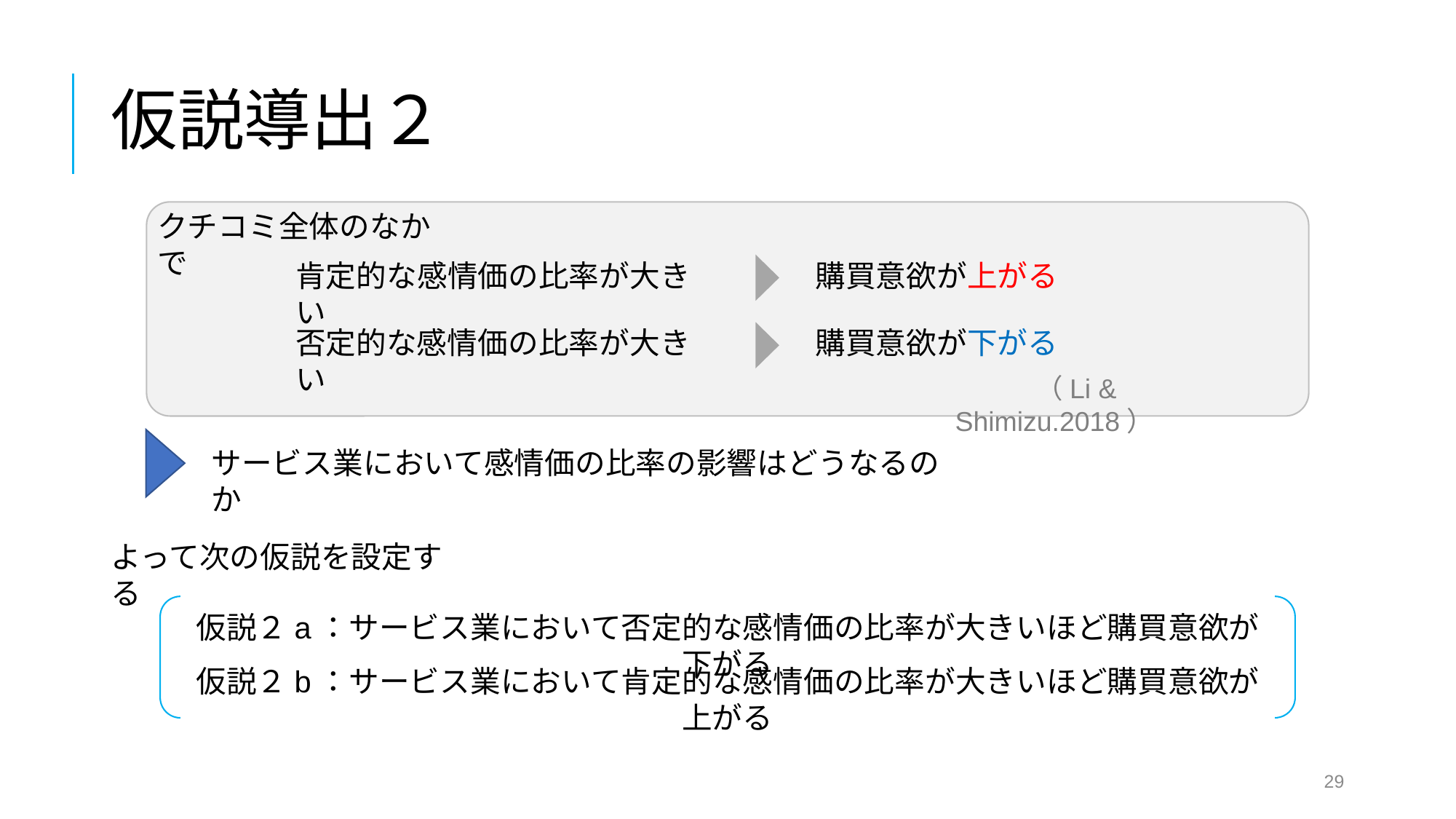

# 仮説導出２

クチコミ全体のなかで
肯定的な感情価の比率が大きい
購買意欲が上がる

否定的な感情価の比率が大きい
購買意欲が下がる

            （Li & Shimizu.2018）
サービス業において感情価の比率の影響はどうなるのか

よって次の仮説を設定する

仮説２a：サービス業において否定的な感情価の比率が大きいほど購買意欲が下がる
仮説２b：サービス業において肯定的な感情価の比率が大きいほど購買意欲が上がる
29